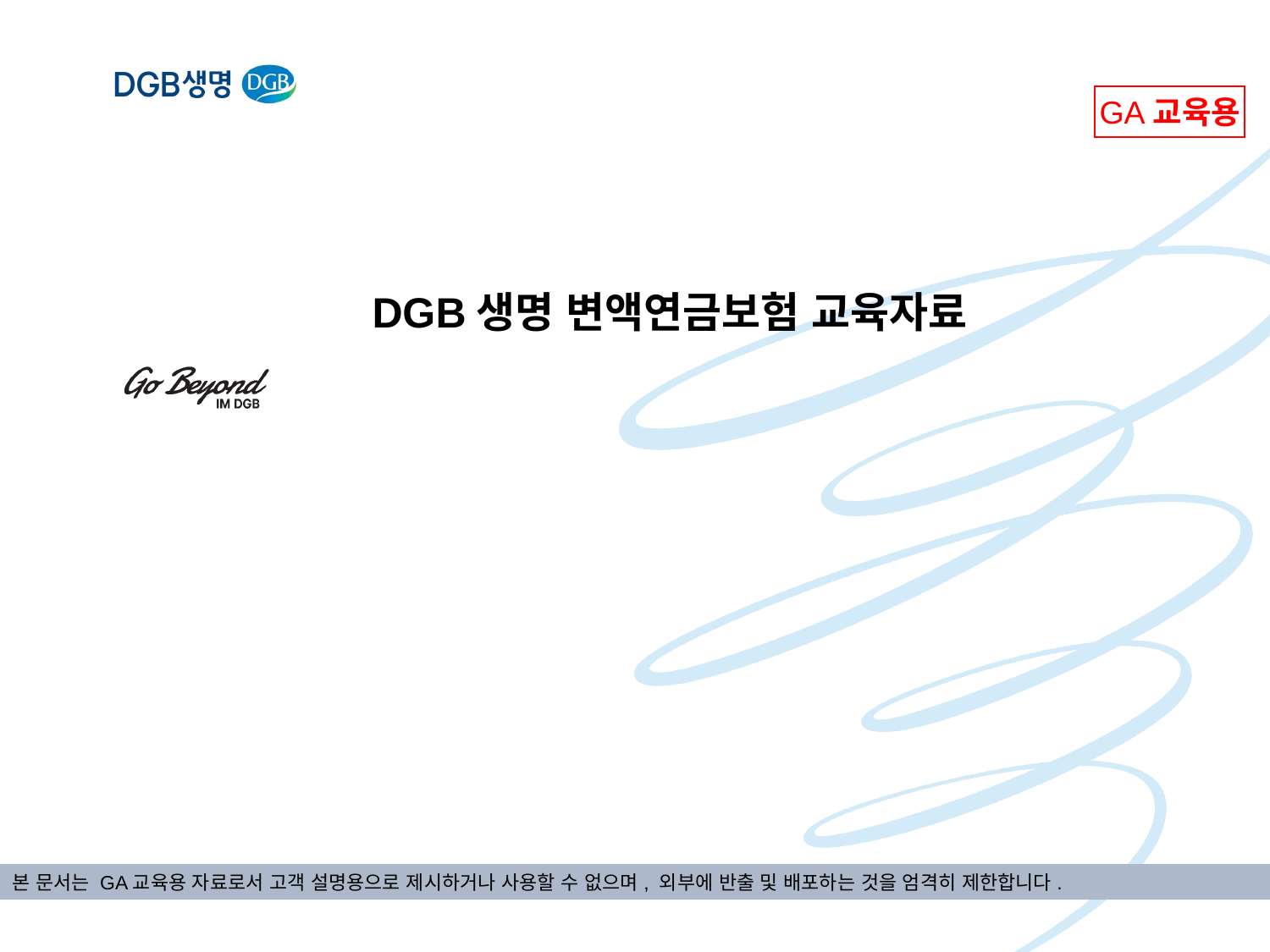

GA교육용
 DGB생명 변액연금보험 교육자료
본 문서는 GA교육용 자료로서 고객 설명용으로 제시하거나 사용할 수 없으며, 외부에 반출 및 배포하는 것을 엄격히 제한합니다.